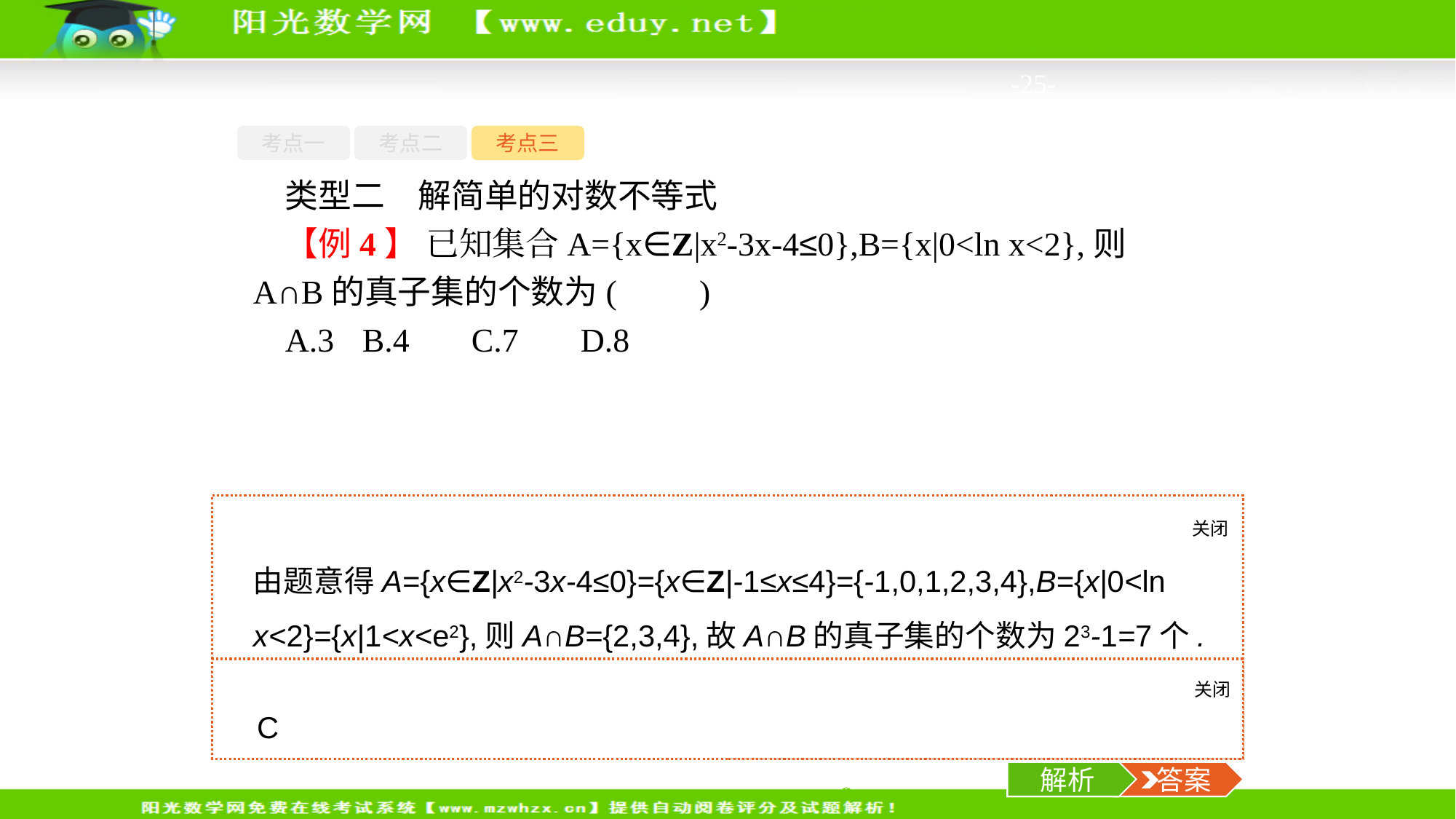

-25-
考点一
考点二
考点三
类型二　解简单的对数不等式
【例4】 已知集合A={x∈Z|x2-3x-4≤0},B={x|0<ln x<2},则A∩B的真子集的个数为(　　)
A.3	B.4	C.7	D.8

关闭
解析

由题意得A={x∈Z|x2-3x-4≤0}={x∈Z|-1≤x≤4}={-1,0,1,2,3,4},B={x|0<ln x<2}={x|1<x<e2},则A∩B={2,3,4},故A∩B的真子集的个数为23-1=7个.故选C.

关闭
解析
  答案

C
解析
  答案